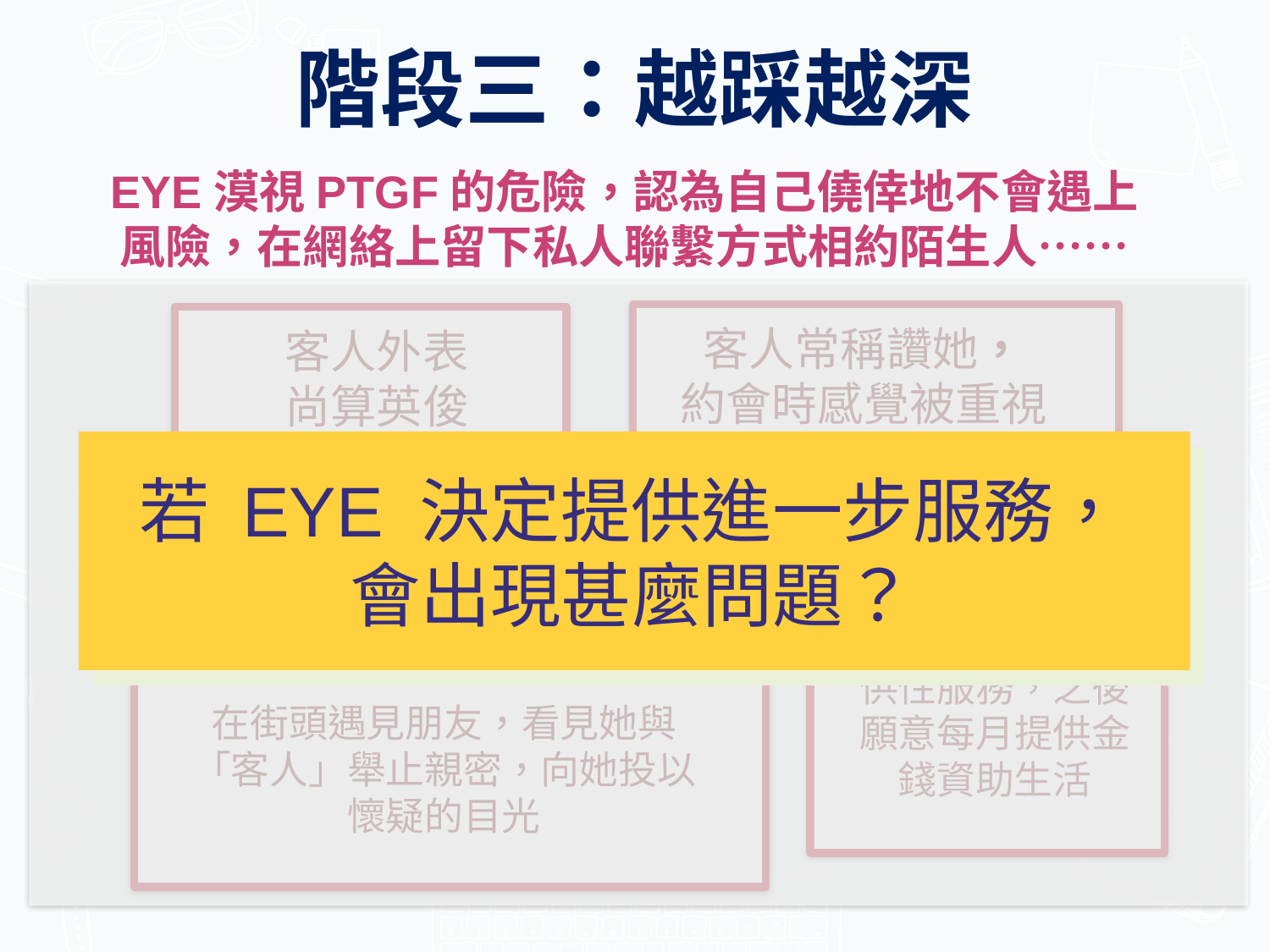

階段三：越踩越深
EYE漠視PTGF的危險，認為自己僥倖地不會遇上風險，在網絡上留下私人聯繫方式相約陌生人……

客人常稱讚她，
約會時感覺被重視
客人外表
尚算英俊
若 EYE 決定提供進一步服務，
會出現甚麼問題？

客人表示如答允要求，
可立即送她一個名牌手袋

客人持續稱讚她，之後更表示如提供性服務，之後願意每月提供金錢資助生活

在街頭遇見朋友，看見她與「客人」舉止親密，向她投以懷疑的目光